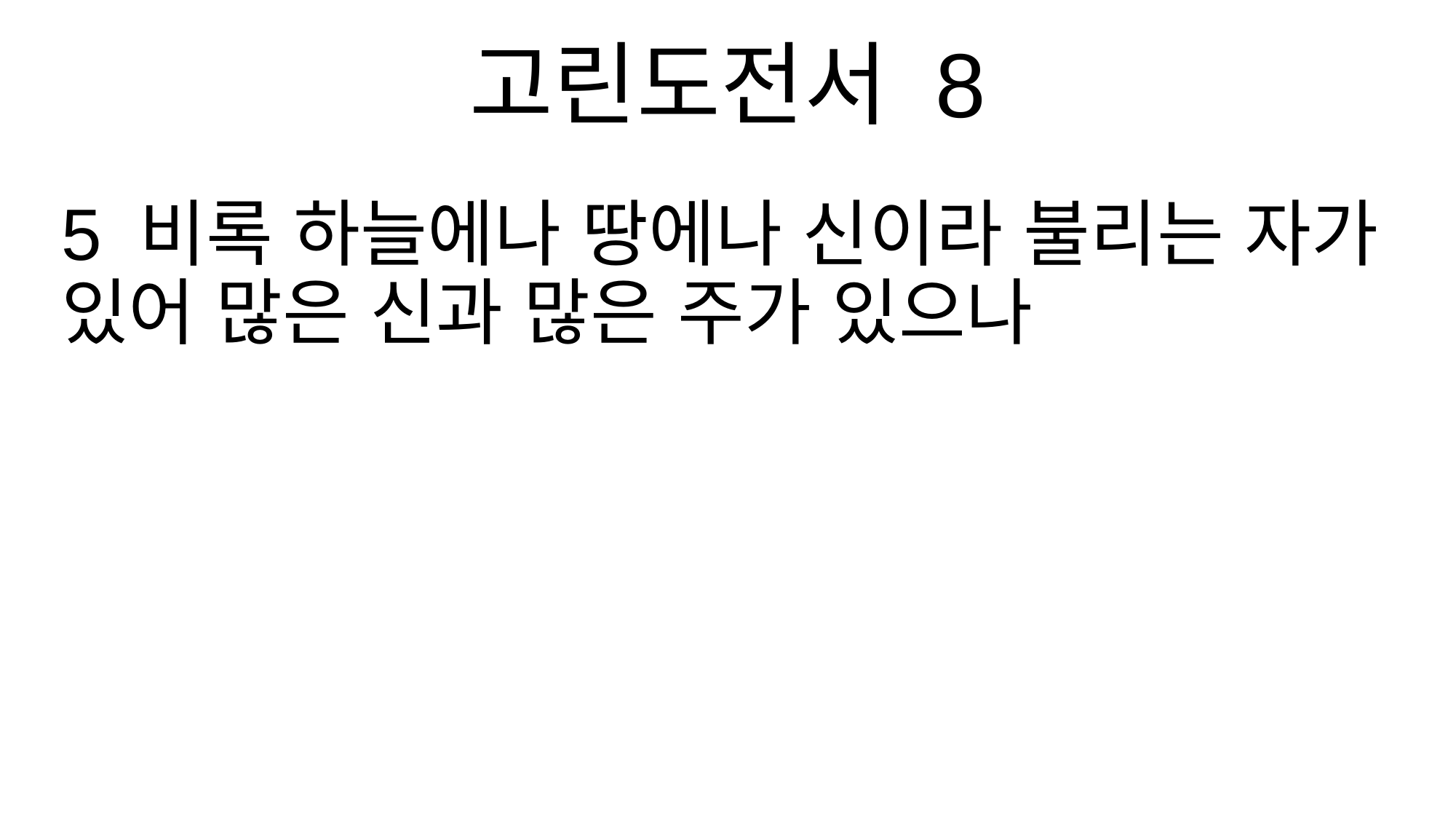

고린도전서 8
5 비록 하늘에나 땅에나 신이라 불리는 자가 있어 많은 신과 많은 주가 있으나